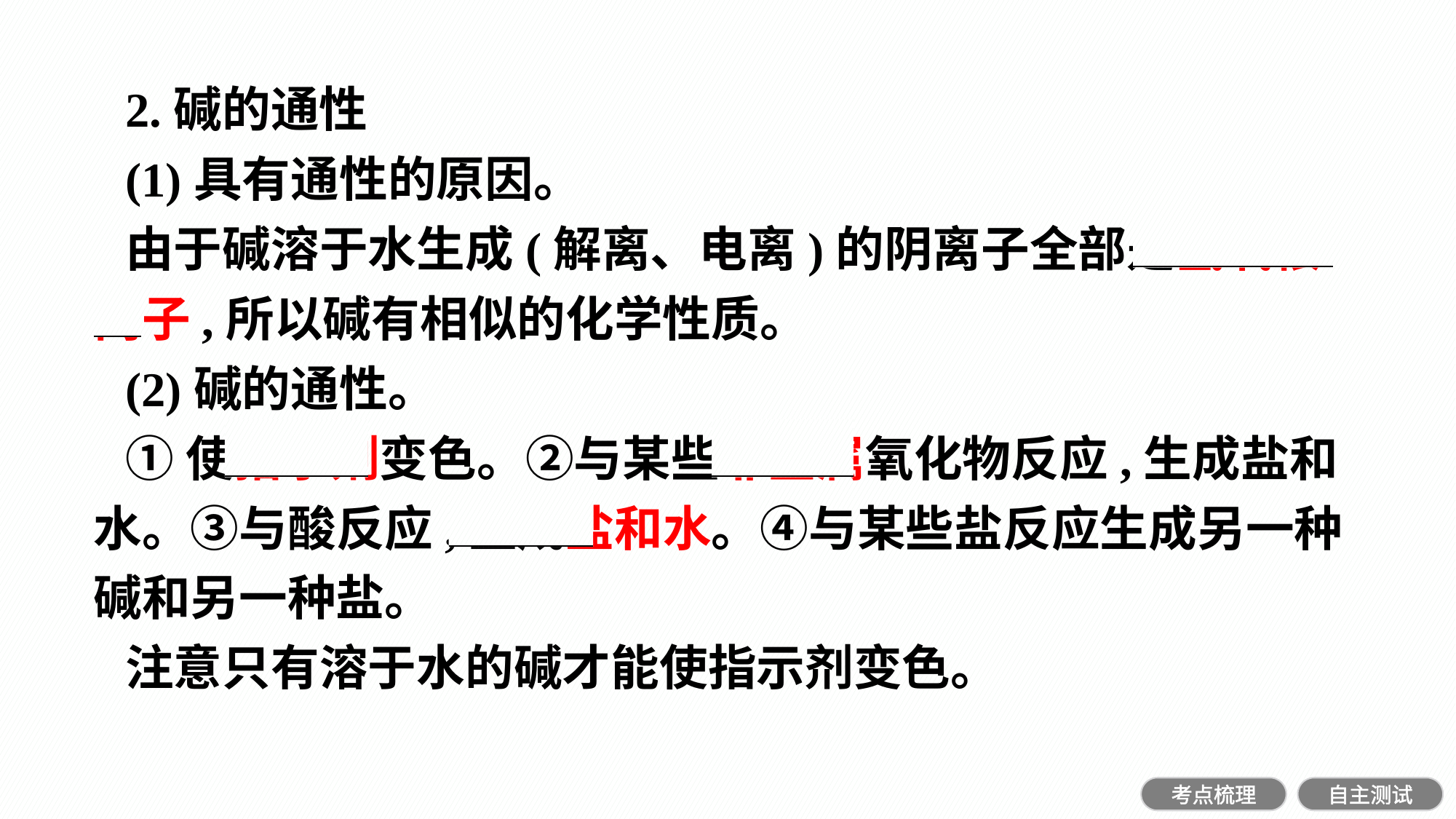

2.碱的通性
(1)具有通性的原因。
由于碱溶于水生成(解离、电离)的阴离子全部是氢氧根离子,所以碱有相似的化学性质。
(2)碱的通性。
①使指示剂变色。②与某些非金属氧化物反应,生成盐和水。③与酸反应,生成盐和水。④与某些盐反应生成另一种碱和另一种盐。
注意只有溶于水的碱才能使指示剂变色。